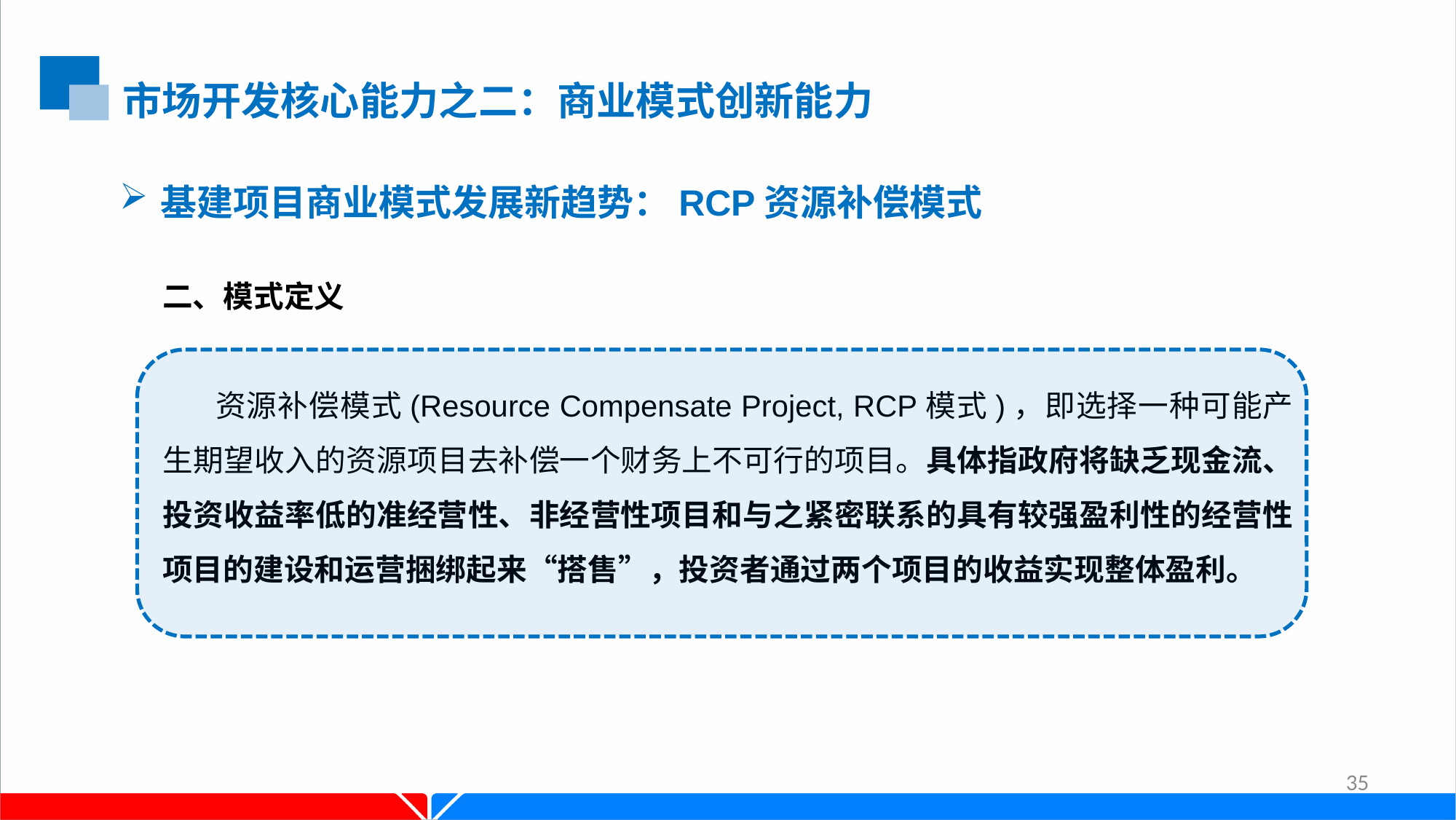

市场开发核心能力之二：商业模式创新能力

基建项目商业模式发展新趋势：RCP资源补偿模式
二、模式定义

      资源补偿模式(Resource Compensate Project, RCP模式)，即选择一种可能产生期望收入的资源项目去补偿一个财务上不可行的项目。具体指政府将缺乏现金流、投资收益率低的准经营性、非经营性项目和与之紧密联系的具有较强盈利性的经营性项目的建设和运营捆绑起来“搭售”，投资者通过两个项目的收益实现整体盈利。

35